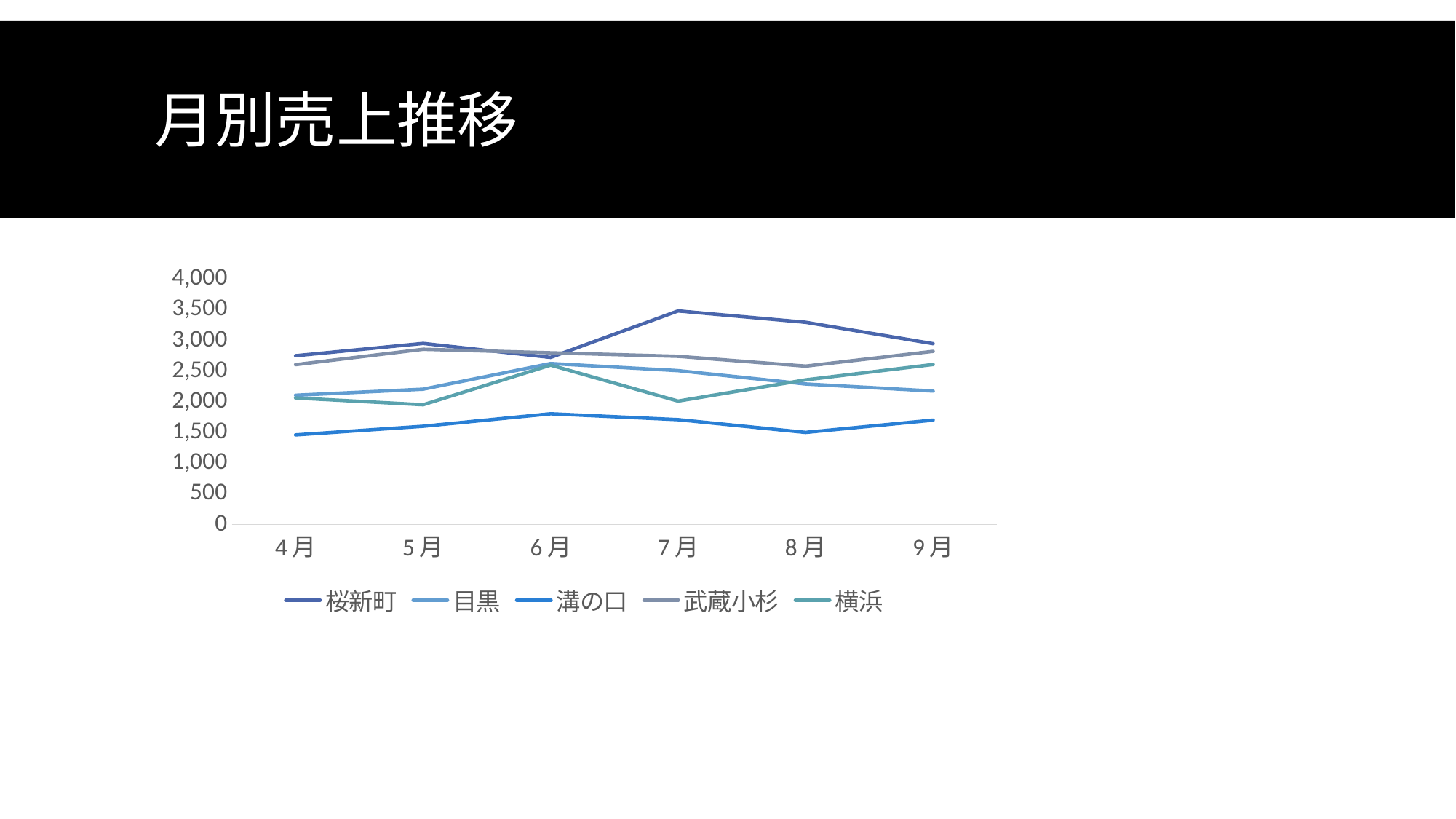

# 月別売上推移

### Chart

| Category | 桜新町 | 目黒 | 溝の口 | 武蔵小杉 | 横浜 |
|---|---|---|---|---|---|
| 4月 | 2750342.0 | 2105913.0 | 1460230.0 | 2604780.0 | 2061912.0 |
| 5月 | 2950174.0 | 2204600.0 | 1600435.0 | 2855133.0 | 1951241.0 |
| 6月 | 2722140.0 | 2623411.0 | 1804692.0 | 2798004.0 | 2596421.0 |
| 7月 | 3479843.0 | 2506879.0 | 1708513.0 | 2740146.0 | 2010293.0 |
| 8月 | 3294872.0 | 2289134.0 | 1500345.0 | 2580642.0 | 2356412.0 |
| 9月 | 2946542.0 | 2174102.0 | 1701235.0 | 2821356.0 | 2607212.0 |